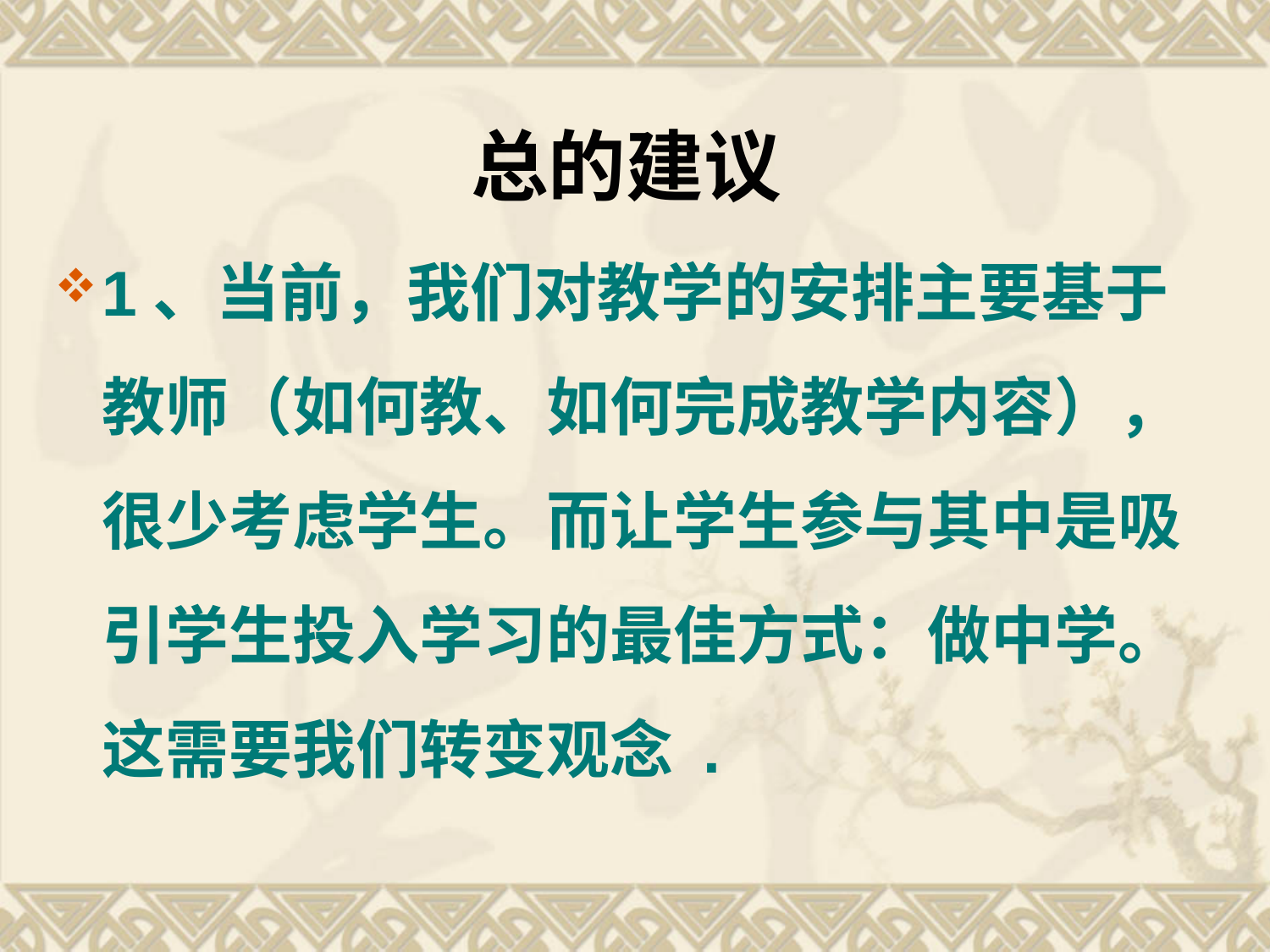

# 总的建议
1、当前，我们对教学的安排主要基于教师（如何教、如何完成教学内容），很少考虑学生。而让学生参与其中是吸引学生投入学习的最佳方式：做中学。这需要我们转变观念 .